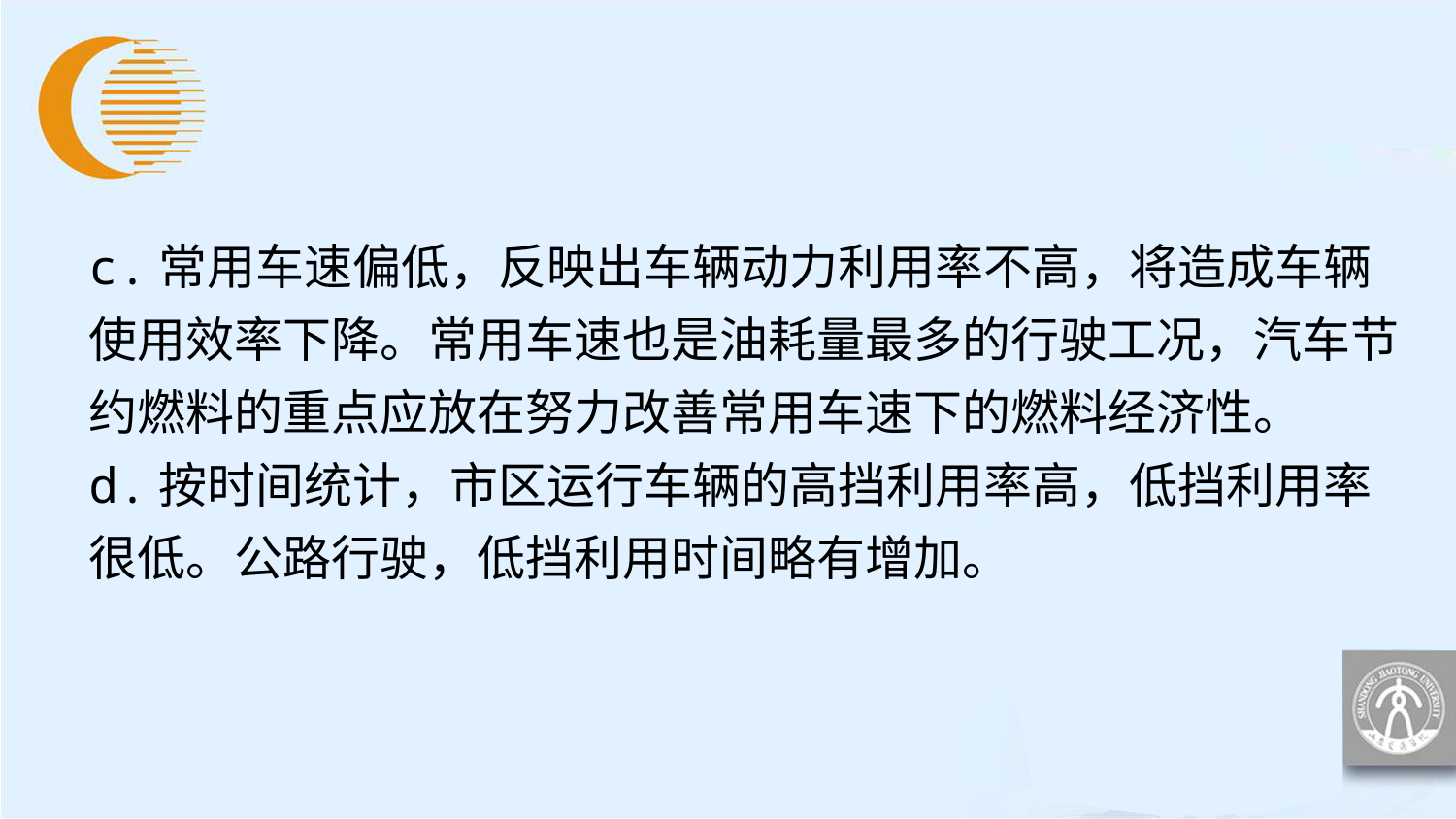

c.常用车速偏低，反映出车辆动力利用率不高，将造成车辆使用效率下降。常用车速也是油耗量最多的行驶工况，汽车节约燃料的重点应放在努力改善常用车速下的燃料经济性。
d.按时间统计，市区运行车辆的高挡利用率高，低挡利用率很低。公路行驶，低挡利用时间略有增加。